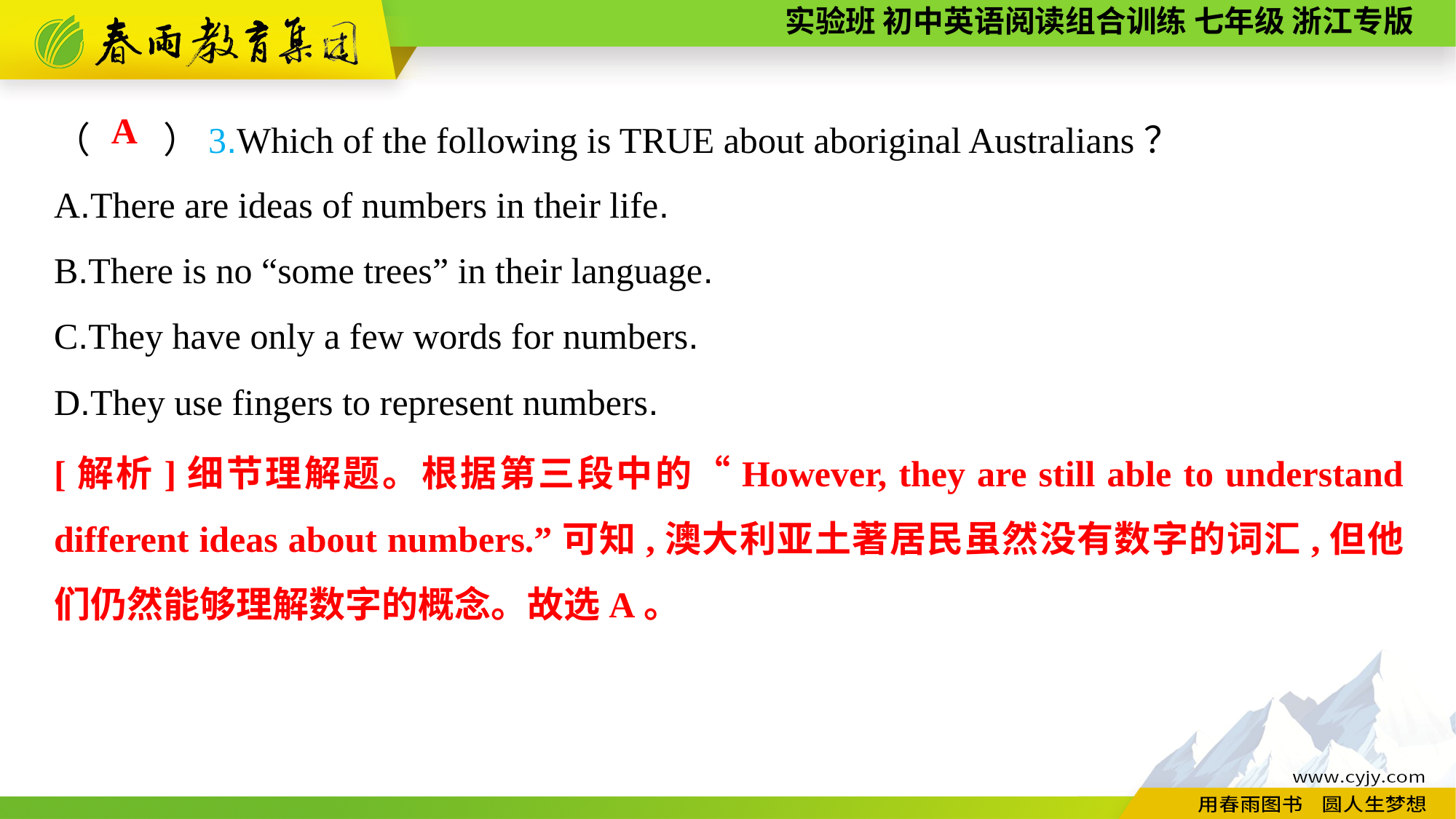

（　　）3.Which of the following is TRUE about aboriginal Australians？
A.There are ideas of numbers in their life.
B.There is no “some trees” in their language.
C.They have only a few words for numbers.
D.They use fingers to represent numbers.
A
[解析]细节理解题。根据第三段中的“However, they are still able to understand different ideas about numbers.”可知,澳大利亚土著居民虽然没有数字的词汇,但他们仍然能够理解数字的概念。故选A。